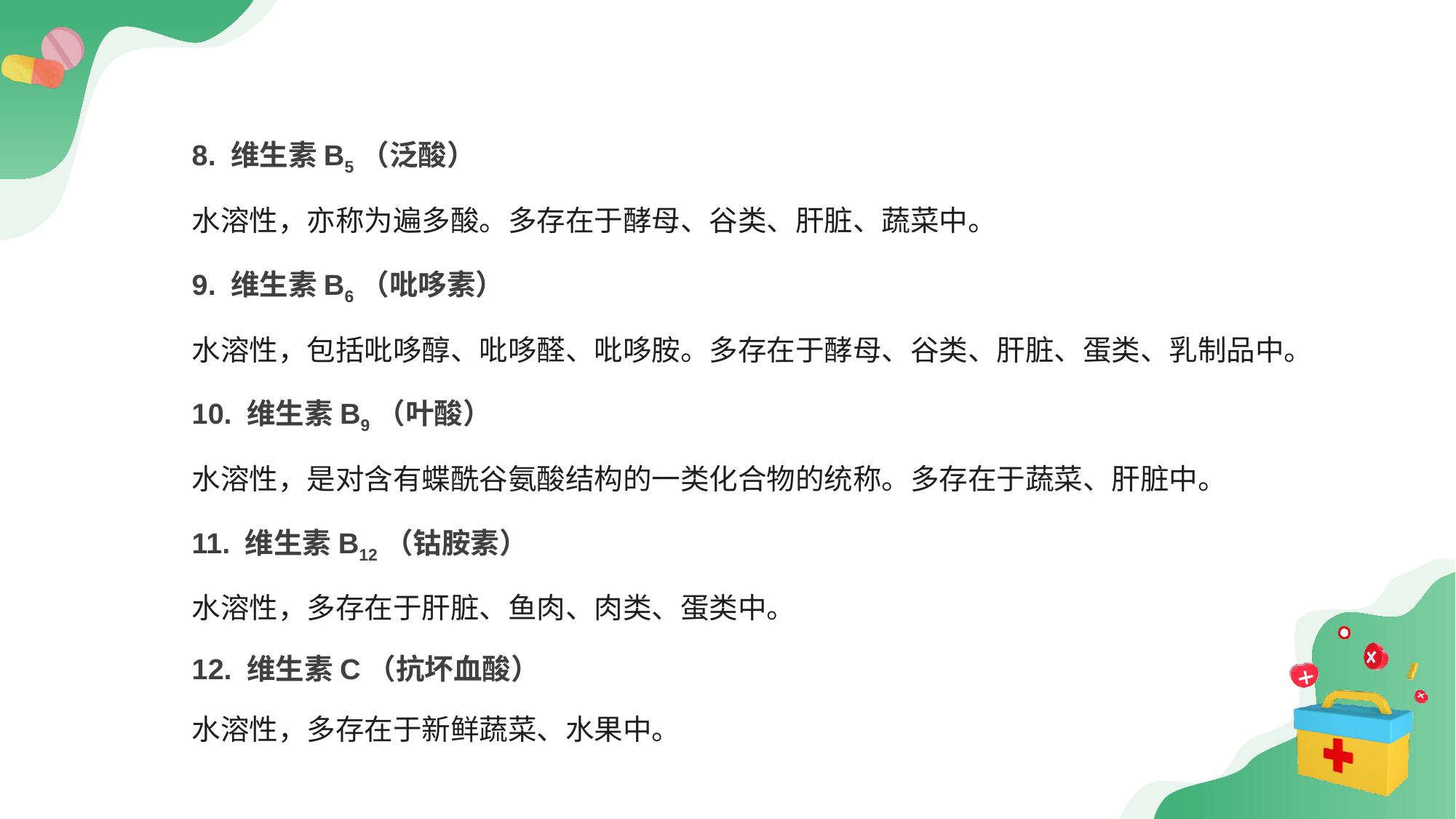

8. 维生素B5（泛酸）
水溶性，亦称为遍多酸。多存在于酵母、谷类、肝脏、蔬菜中。
9. 维生素B6（吡哆素）
水溶性，包括吡哆醇、吡哆醛、吡哆胺。多存在于酵母、谷类、肝脏、蛋类、乳制品中。
10. 维生素B9（叶酸）
水溶性，是对含有蝶酰谷氨酸结构的一类化合物的统称。多存在于蔬菜、肝脏中。
11. 维生素B12（钴胺素）
水溶性，多存在于肝脏、鱼肉、肉类、蛋类中。
12. 维生素C（抗坏血酸）
水溶性，多存在于新鲜蔬菜、水果中。